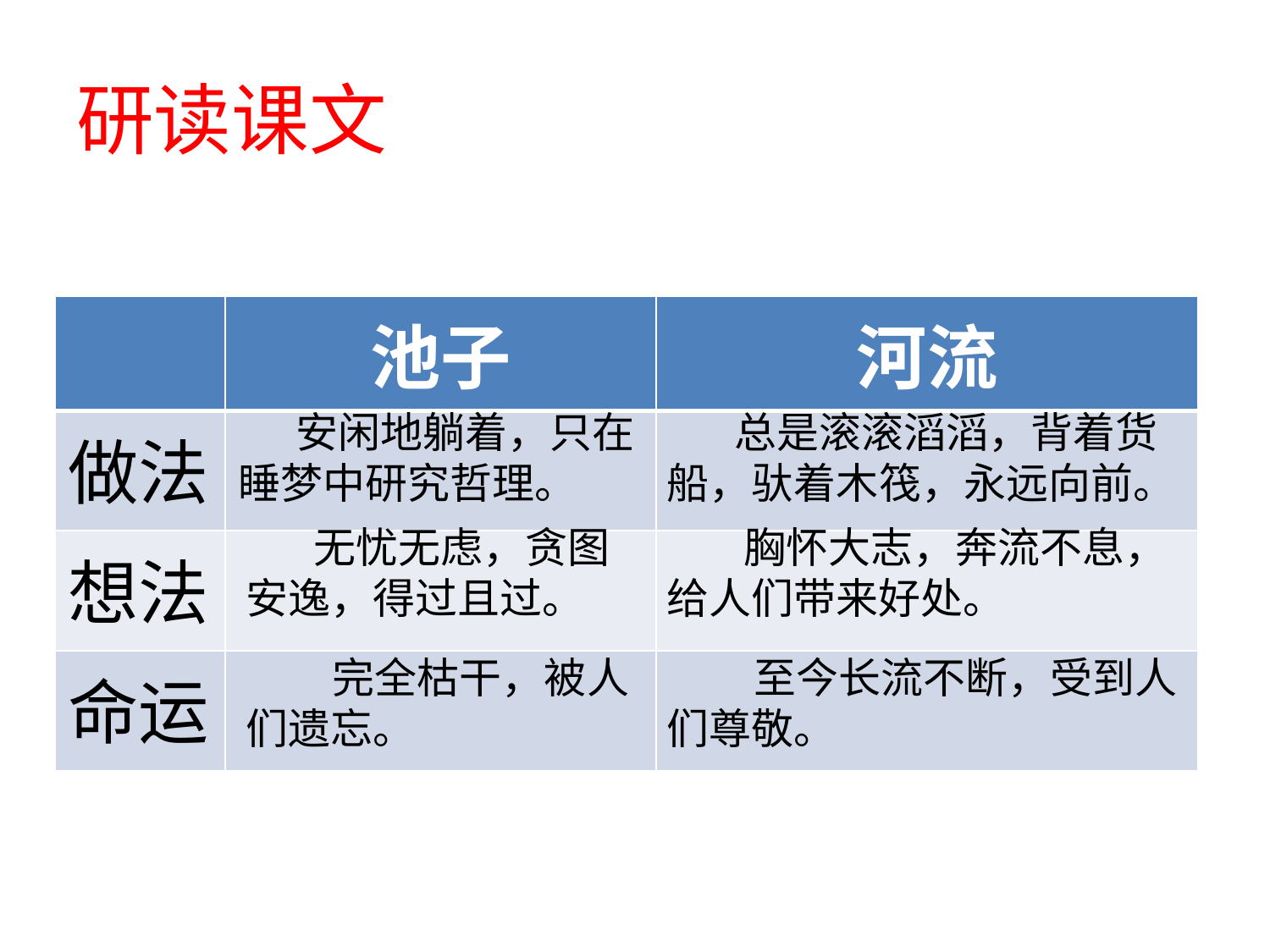

# 研读课文
|  | 池子 | 河流 |
| --- | --- | --- |
| 做法 |  |  |
| 想法 |  |  |
| 命运 |  |  |
     安闲地躺着，只在睡梦中研究哲理。
      总是滚滚滔滔，背着货船，驮着木筏，永远向前。
      无忧无虑，贪图安逸，得过且过。
       胸怀大志，奔流不息，给人们带来好处。
        完全枯干，被人们遗忘。
        至今长流不断，受到人们尊敬。